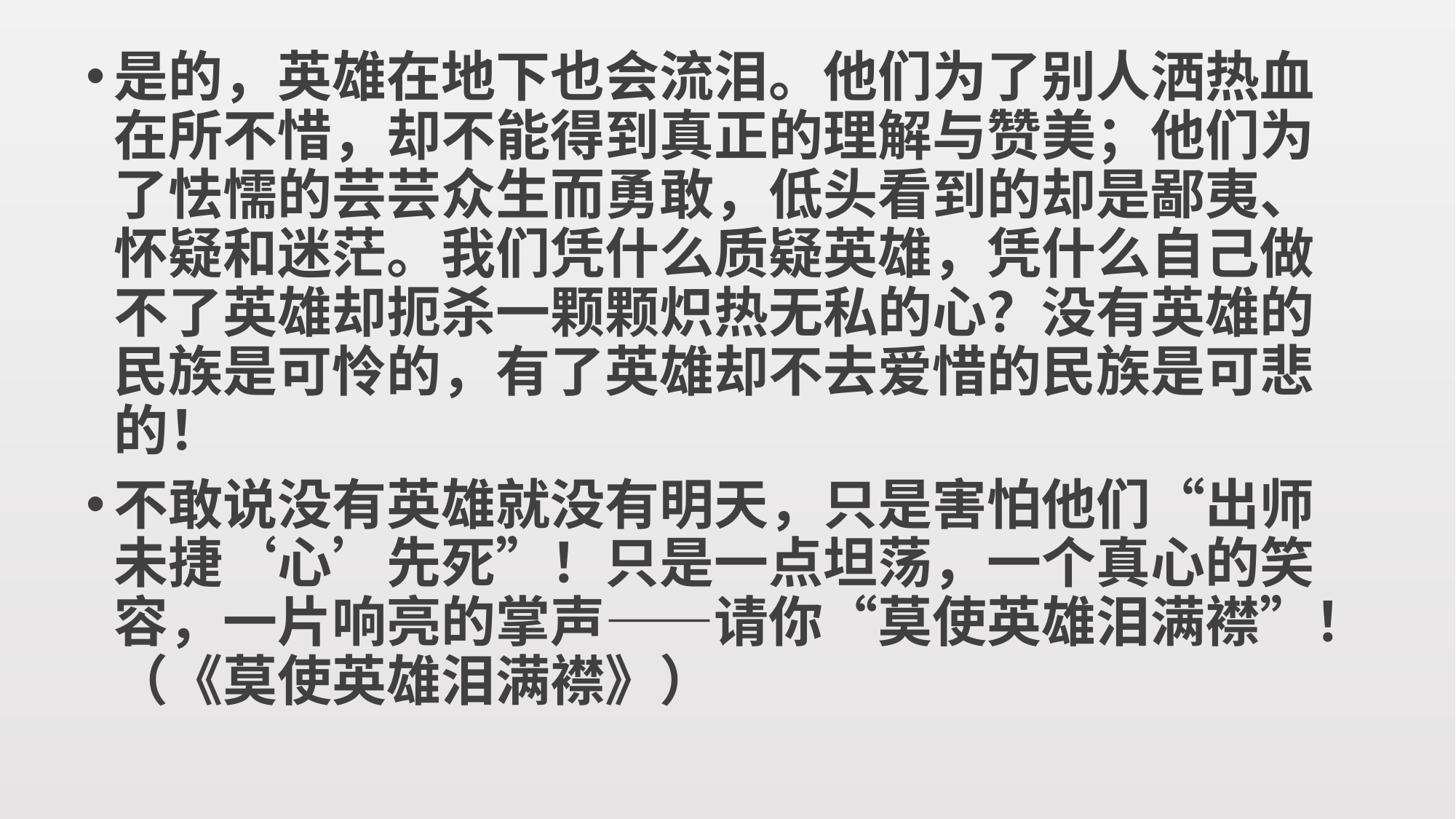

是的，英雄在地下也会流泪。他们为了别人洒热血在所不惜，却不能得到真正的理解与赞美；他们为了怯懦的芸芸众生而勇敢，低头看到的却是鄙夷、怀疑和迷茫。我们凭什么质疑英雄，凭什么自己做不了英雄却扼杀一颗颗炽热无私的心？没有英雄的民族是可怜的，有了英雄却不去爱惜的民族是可悲的！
不敢说没有英雄就没有明天，只是害怕他们“出师未捷‘心’先死”！只是一点坦荡，一个真心的笑容，一片响亮的掌声——请你“莫使英雄泪满襟”！（《莫使英雄泪满襟》）